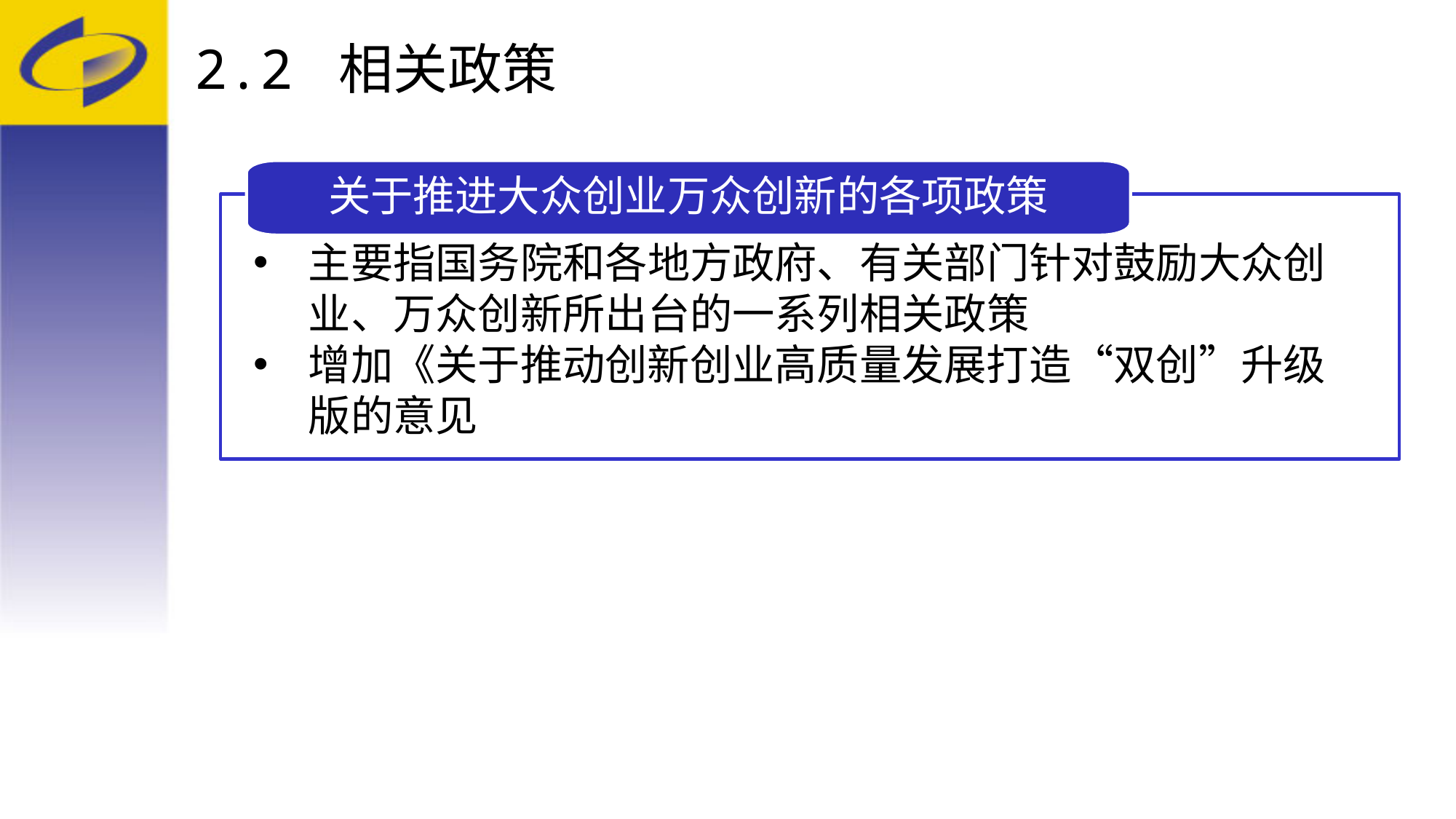

# 2.2 相关政策
关于推进大众创业万众创新的各项政策
主要指国务院和各地方政府、有关部门针对鼓励大众创业、万众创新所出台的一系列相关政策
增加《关于推动创新创业高质量发展打造“双创”升级版的意见